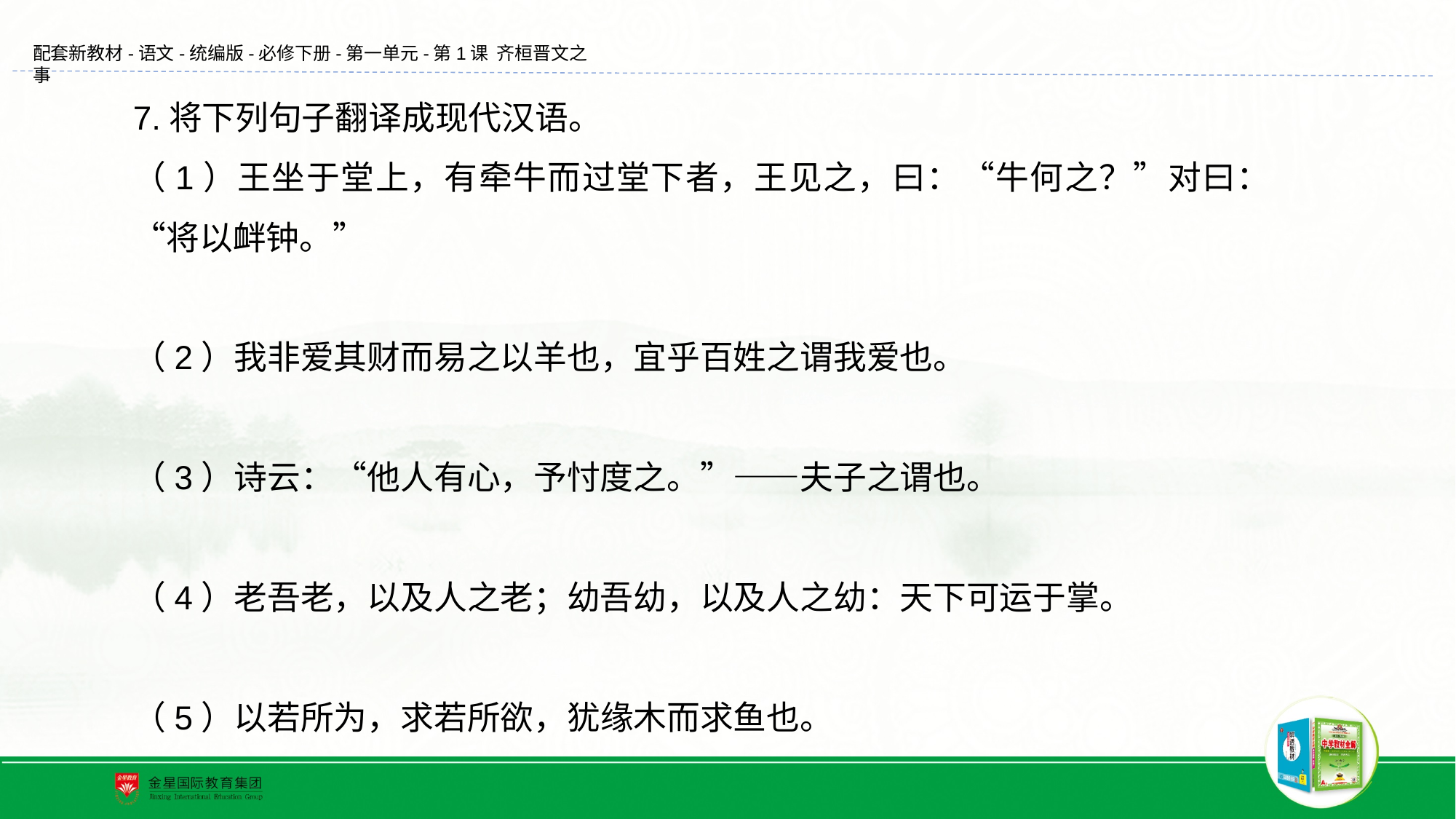

7.将下列句子翻译成现代汉语。
（1）王坐于堂上，有牵牛而过堂下者，王见之，曰：“牛何之？”对曰：“将以衅钟。”

（2）我非爱其财而易之以羊也，宜乎百姓之谓我爱也。

（3）诗云：“他人有心，予忖度之。”——夫子之谓也。

（4）老吾老，以及人之老；幼吾幼，以及人之幼：天下可运于掌。

（5）以若所为，求若所欲，犹缘木而求鱼也。